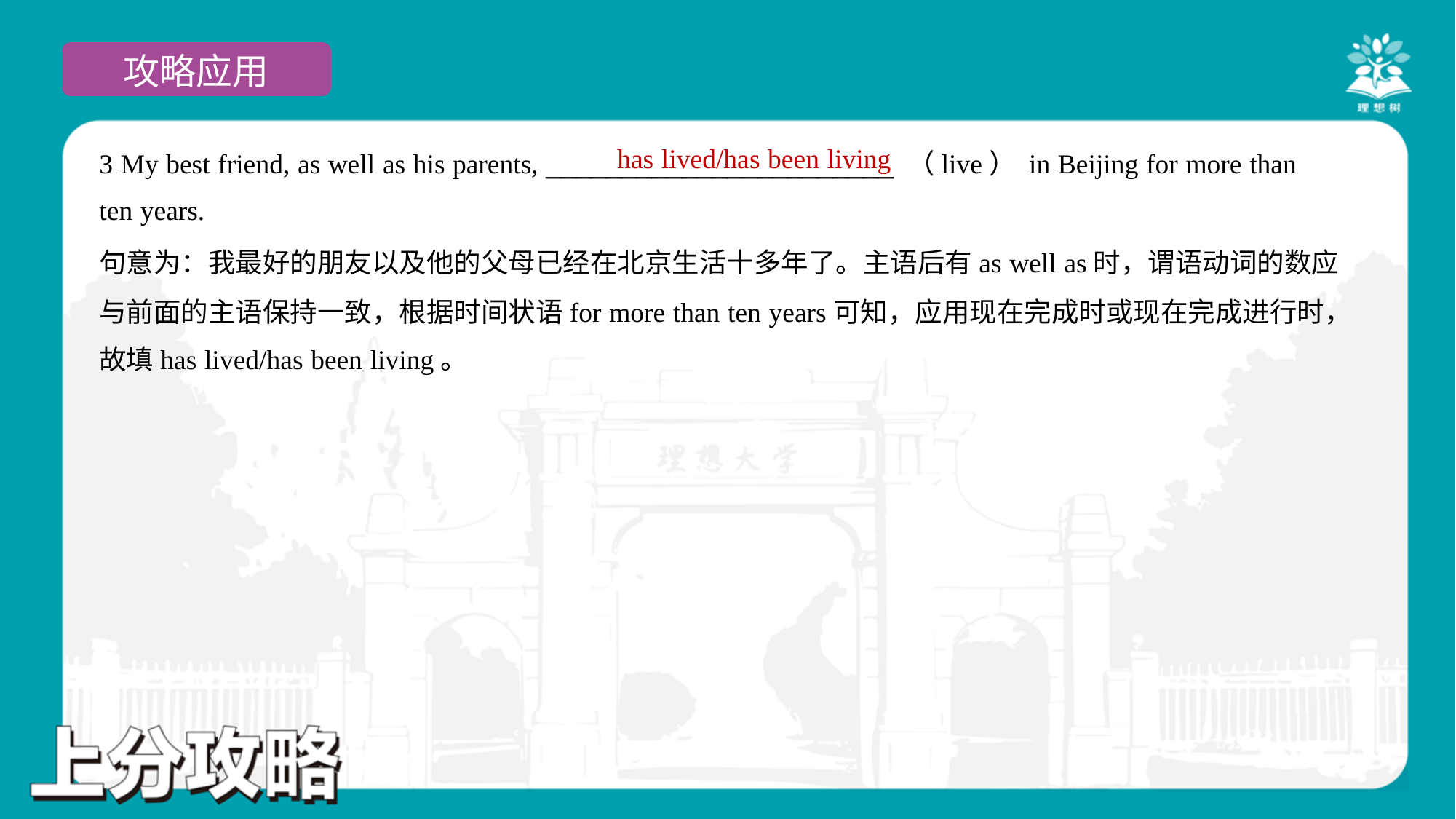

has lived/has been living
3 My best friend, as well as his parents, _______________________ （live） in Beijing for more than
ten years.
句意为：我最好的朋友以及他的父母已经在北京生活十多年了。主语后有as well as时，谓语动词的数应
与前面的主语保持一致，根据时间状语for more than ten years可知，应用现在完成时或现在完成进行时，
故填has lived/has been living。